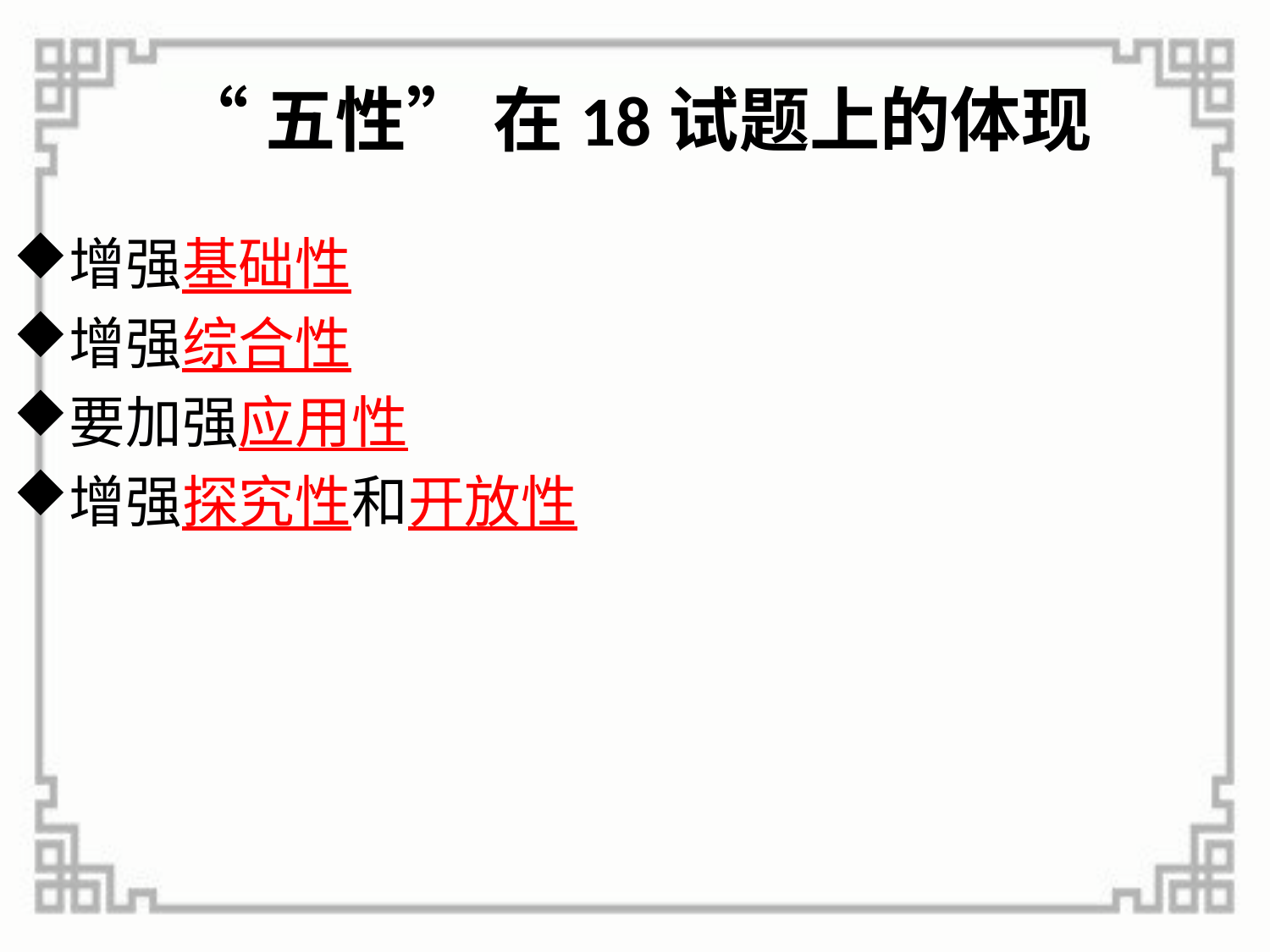

# “五性” 在18试题上的体现
增强基础性
增强综合性
要加强应用性
增强探究性和开放性